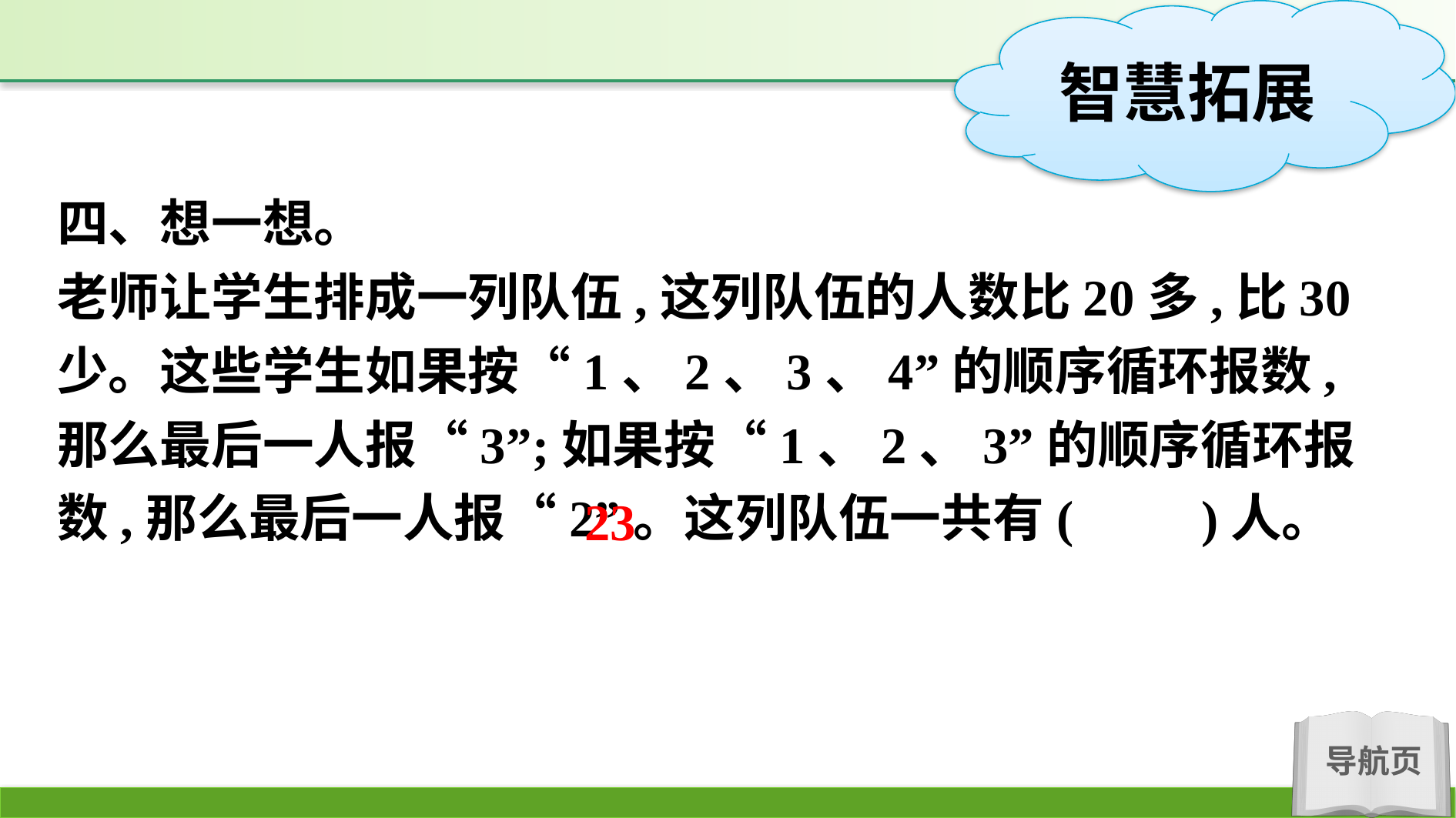

四、想一想。
老师让学生排成一列队伍,这列队伍的人数比20多,比30少。这些学生如果按“1、2、3、4”的顺序循环报数,那么最后一人报“3”;如果按“1、2、3”的顺序循环报数,那么最后一人报“2”。这列队伍一共有(　　)人。
23